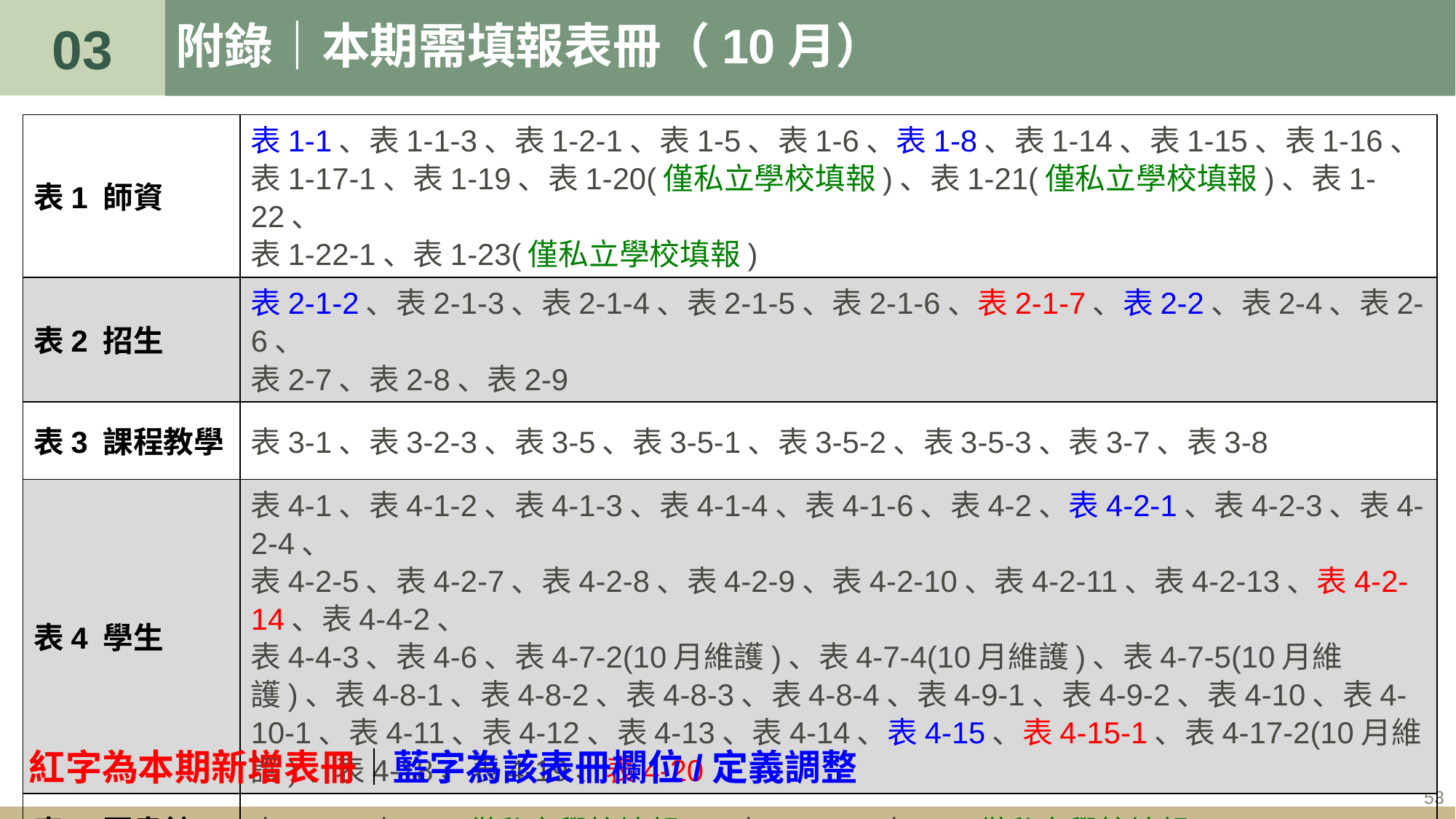

03
# 附錄｜本期需填報表冊（10月）
| 表1 師資 | 表1-1、表1-1-3、表1-2-1、表1-5、表1-6、表1-8、表1-14、表1-15、表1-16、 表1-17-1、表1-19、表1-20(僅私立學校填報)、表1-21(僅私立學校填報)、表1-22、 表1-22-1、表1-23(僅私立學校填報) |
| --- | --- |
| 表2 招生 | 表2-1-2、表2-1-3、表2-1-4、表2-1-5、表2-1-6、表2-1-7、表2-2、表2-4、表2-6、 表2-7、表2-8、表2-9 |
| 表3 課程教學 | 表3-1、表3-2-3、表3-5、表3-5-1、表3-5-2、表3-5-3、表3-7、表3-8 |
| 表4 學生 | 表4-1、表4-1-2、表4-1-3、表4-1-4、表4-1-6、表4-2、表4-2-1、表4-2-3、表4-2-4、 表4-2-5、表4-2-7、表4-2-8、表4-2-9、表4-2-10、表4-2-11、表4-2-13、表4-2-14、表4-4-2、 表4-4-3、表4-6、表4-7-2(10月維護)、表4-7-4(10月維護)、表4-7-5(10月維護)、表4-8-1、表4-8-2、表4-8-3、表4-8-4、表4-9-1、表4-9-2、表4-10、表4-10-1、表4-11、表4-12、表4-13、表4-14、表4-15、表4-15-1、表4-17-2(10月維護)、表4-18、表4-19、表4-20 |
| 表5 圖書館 | 表5-1、表5-2(僅私立學校填報)、表5-2-1、表5-3(僅私立學校填報) |
紅字為本期新增表冊｜藍字為該表冊欄位/定義調整
53